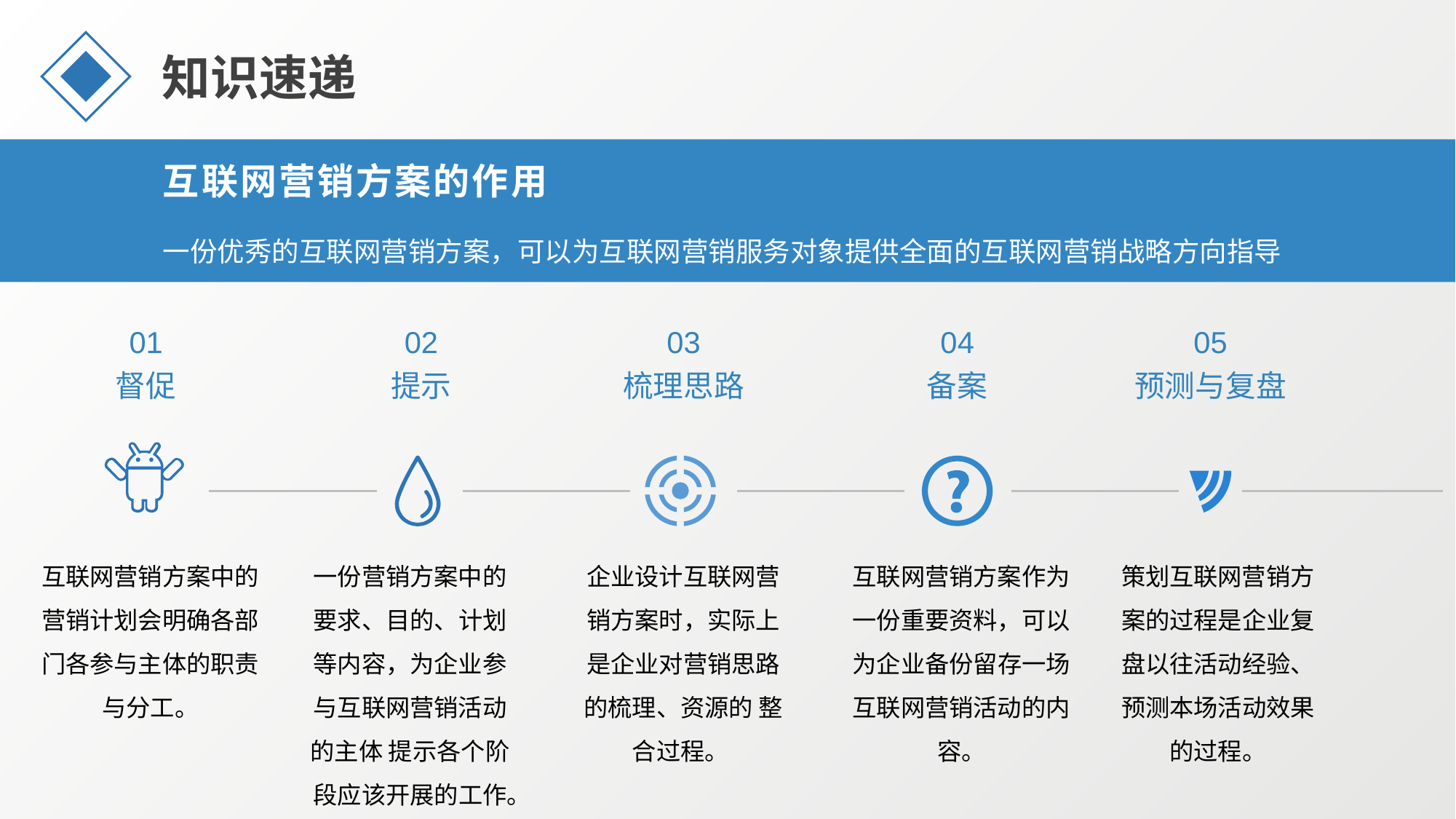

知识速递

互联网营销方案的作用
一份优秀的互联网营销方案，可以为互联网营销服务对象提供全面的互联网营销战略方向指导
01
督促
02
提示
03
梳理思路
04
备案
05
预测与复盘

互联网营销方案中的营销计划会明确各部门各参与主体的职责与分工。
一份营销方案中的要求、目的、计划等内容，为企业参与互联网营销活动的主体 提示各个阶段应该开展的工作。
企业设计互联网营销方案时，实际上是企业对营销思路的梳理、资源的 整合过程。
互联网营销方案作为 一份重要资料，可以为企业备份留存一场互联网营销活动的内容。
策划互联网营销方案的过程是企业复盘以往活动经验、预测本场活动效果的过程。